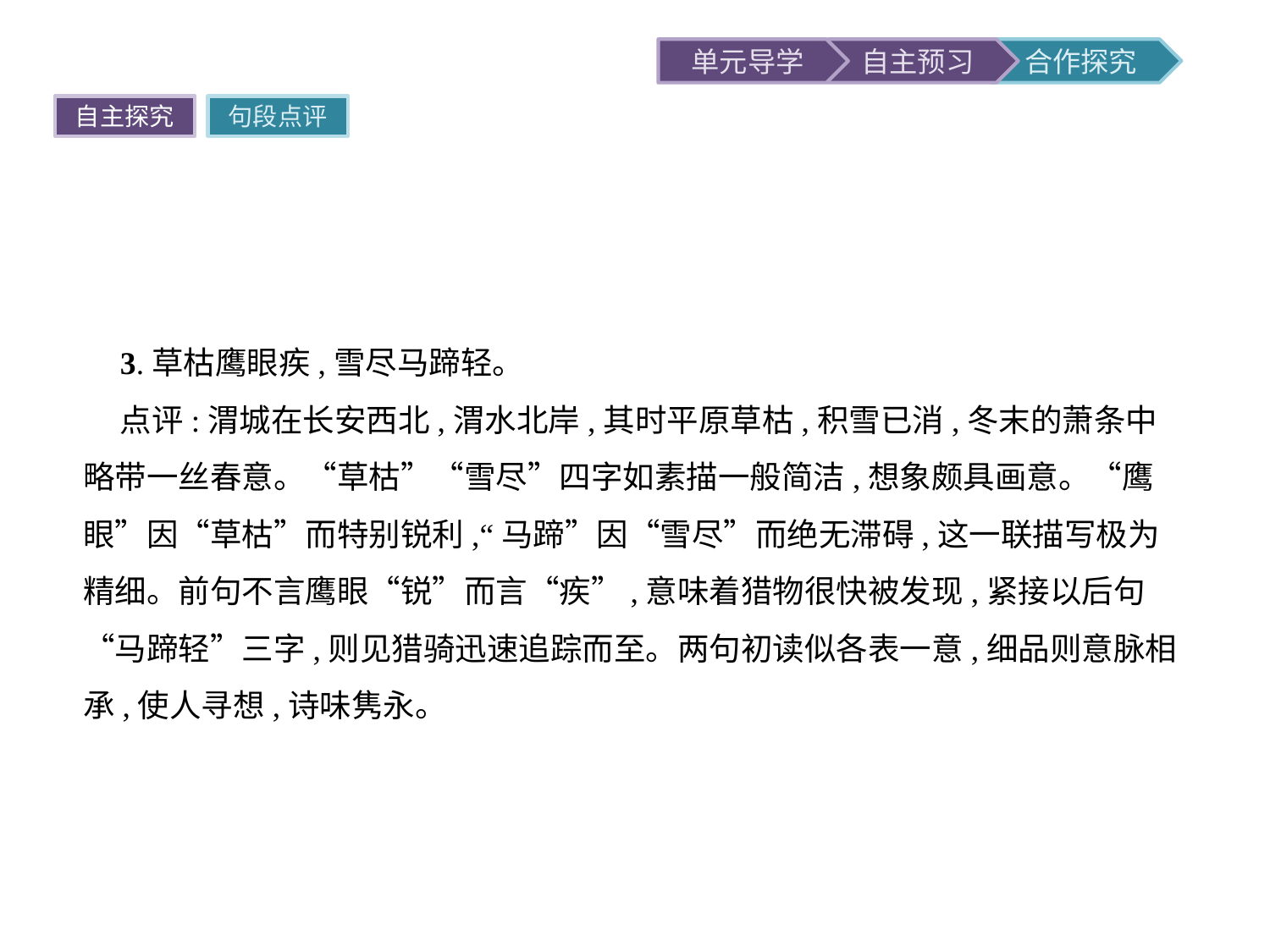

自主探究
句段点评
3.草枯鹰眼疾,雪尽马蹄轻。
点评:渭城在长安西北,渭水北岸,其时平原草枯,积雪已消,冬末的萧条中略带一丝春意。“草枯”“雪尽”四字如素描一般简洁,想象颇具画意。“鹰眼”因“草枯”而特别锐利,“马蹄”因“雪尽”而绝无滞碍,这一联描写极为精细。前句不言鹰眼“锐”而言“疾”,意味着猎物很快被发现,紧接以后句“马蹄轻”三字,则见猎骑迅速追踪而至。两句初读似各表一意,细品则意脉相承,使人寻想,诗味隽永。